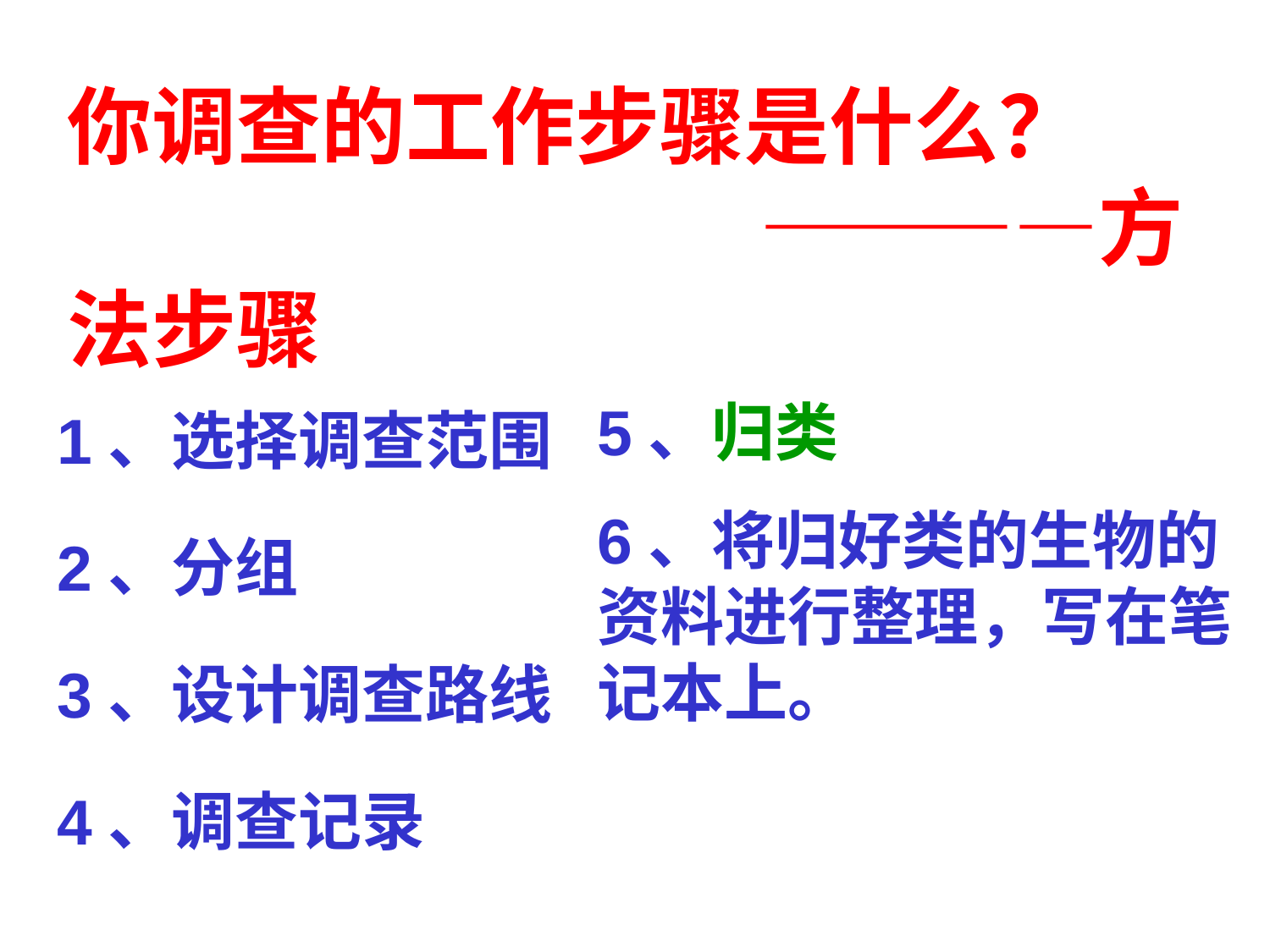

# 你调查的工作步骤是什么？ ————方法步骤
1、选择调查范围
2、分组
3、设计调查路线
4、调查记录
5、归类
6、将归好类的生物的资料进行整理，写在笔记本上。